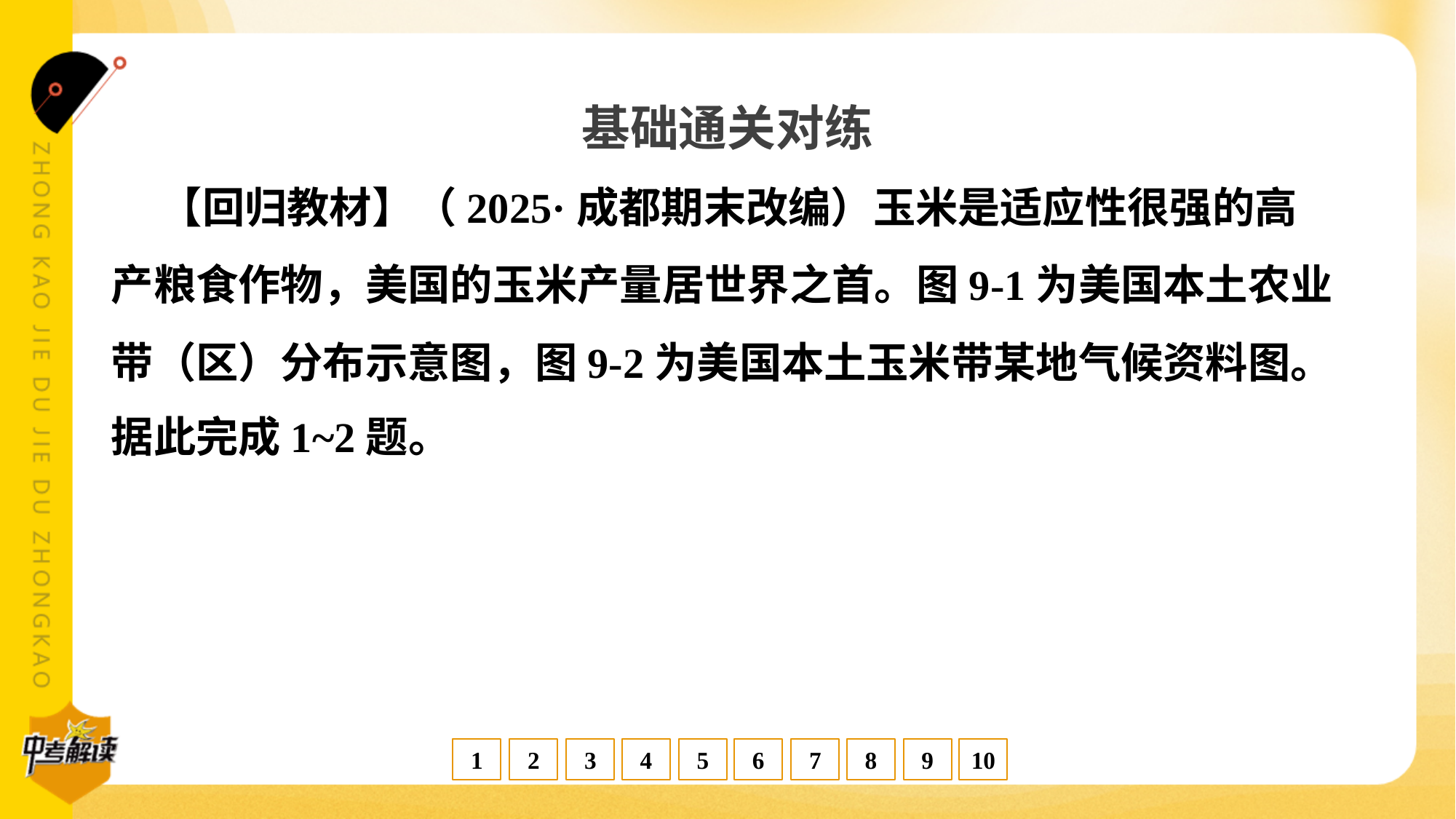

基础通关对练
    【回归教材】（2025·成都期末改编）玉米是适应性很强的高
产粮食作物，美国的玉米产量居世界之首。图9-1为美国本土农业
带（区）分布示意图，图9-2为美国本土玉米带某地气候资料图。
据此完成1~2题。